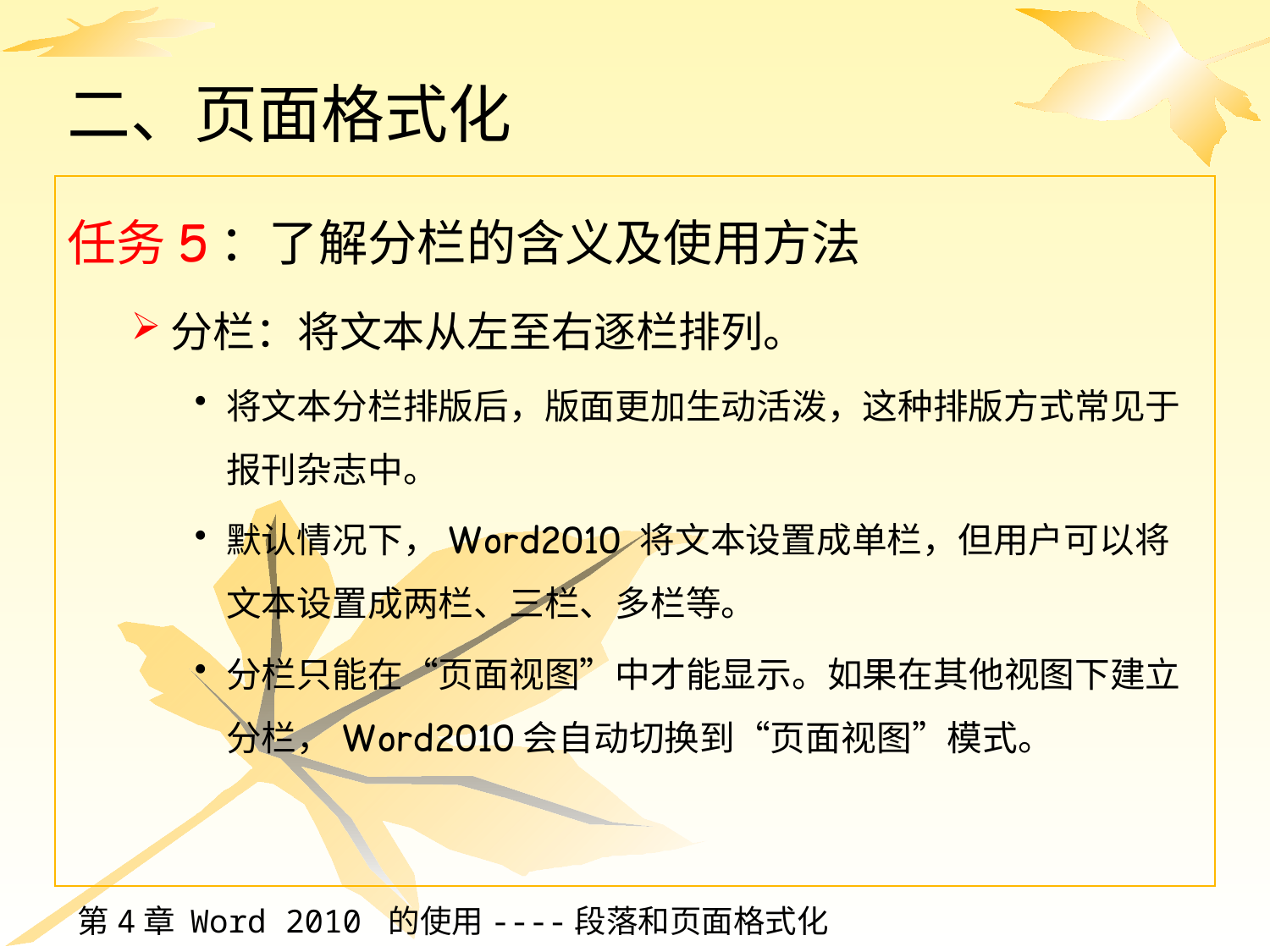

# 二、页面格式化
任务5：了解分栏的含义及使用方法
分栏：将文本从左至右逐栏排列。
将文本分栏排版后，版面更加生动活泼，这种排版方式常见于报刊杂志中。
默认情况下，Word2010 将文本设置成单栏，但用户可以将文本设置成两栏、三栏、多栏等。
分栏只能在“页面视图”中才能显示。如果在其他视图下建立分栏，Word2010会自动切换到“页面视图”模式。